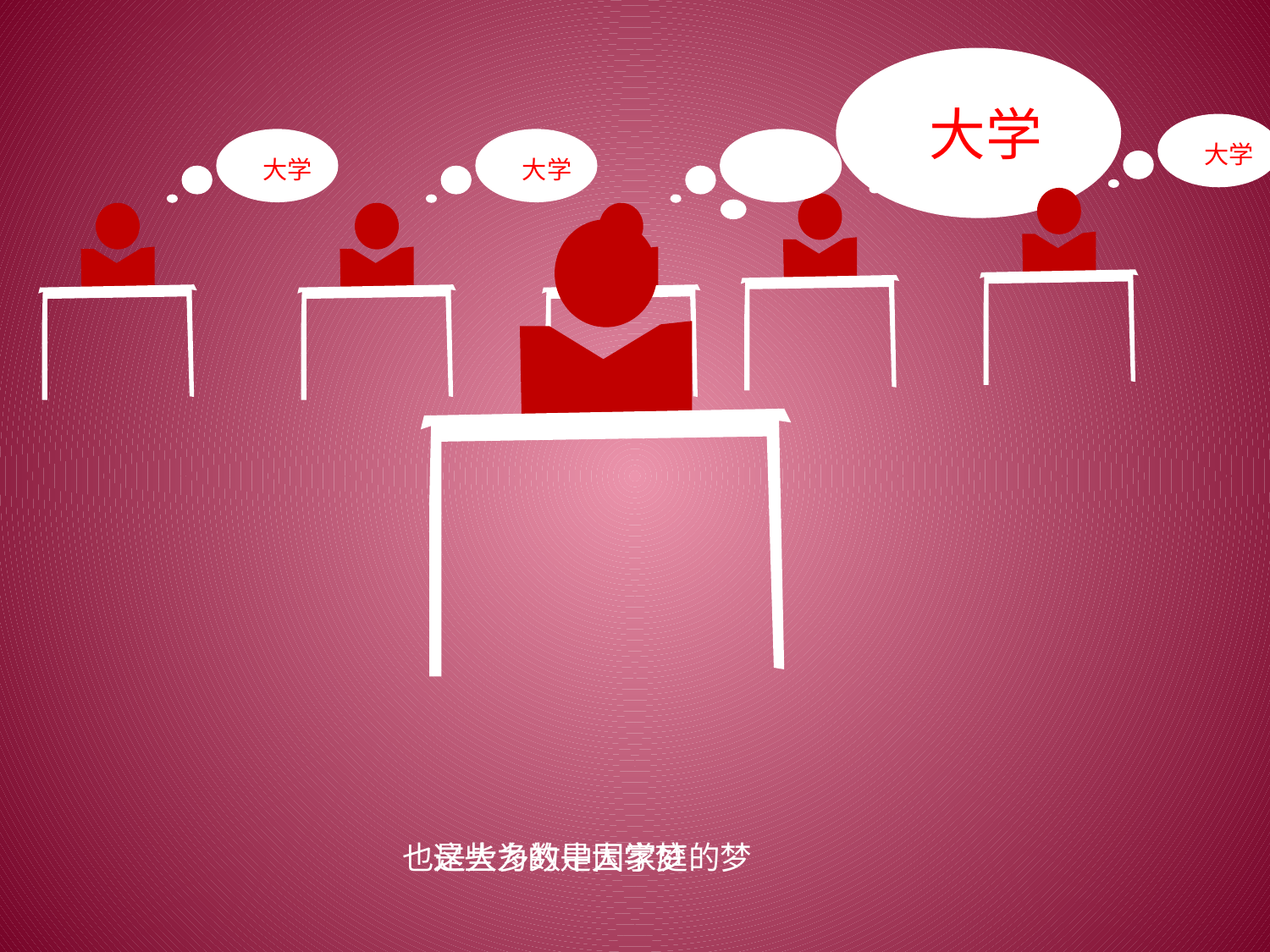

大学

大学

大学

大学

大学

大学

也是大多数中国家庭的梦
这些为的是大学梦